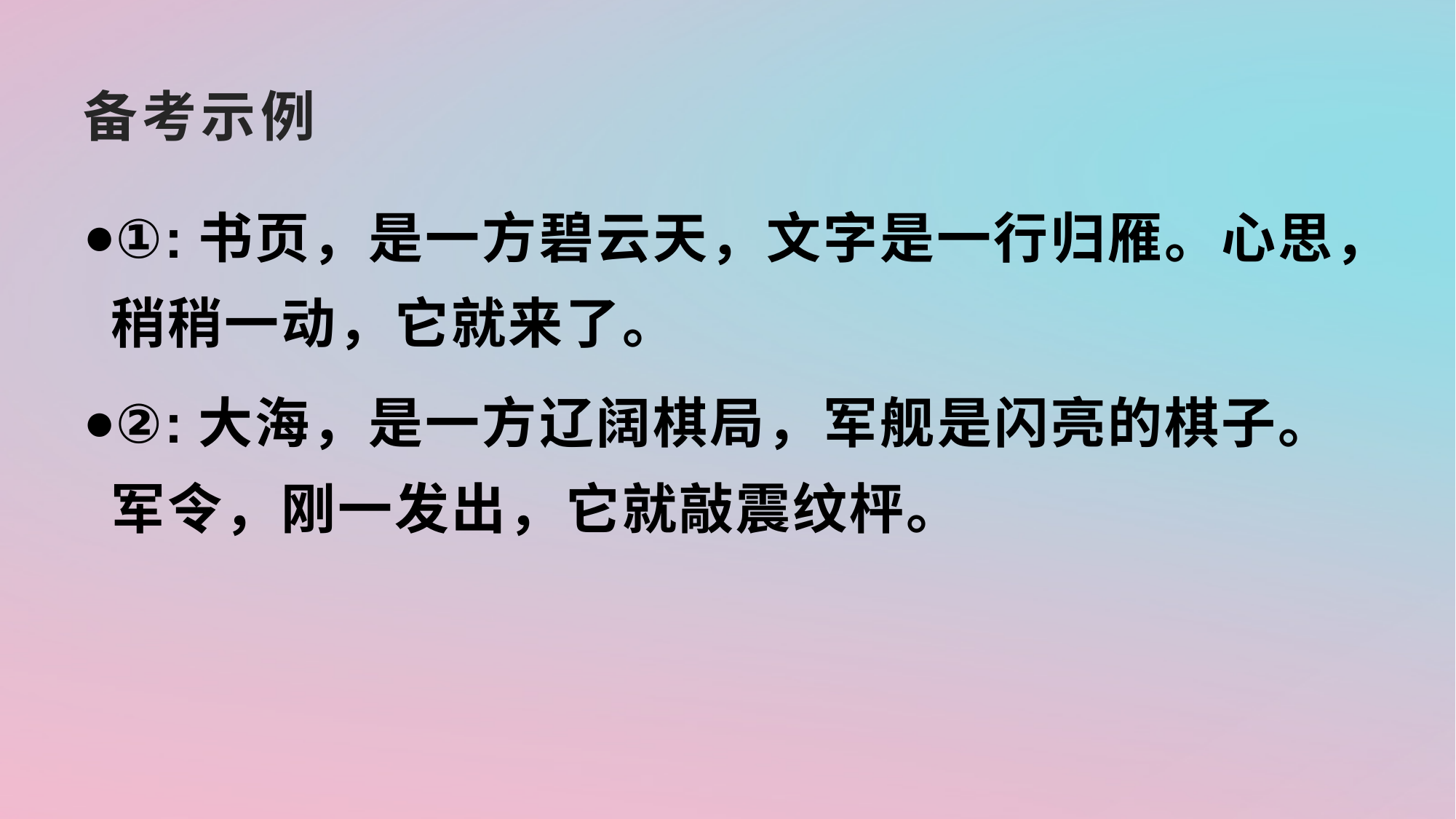

# 备考示例
①:书页，是一方碧云天，文字是一行归雁。心思，稍稍一动，它就来了。
②:大海，是一方辽阔棋局，军舰是闪亮的棋子。军令，刚一发出，它就敲震纹枰。